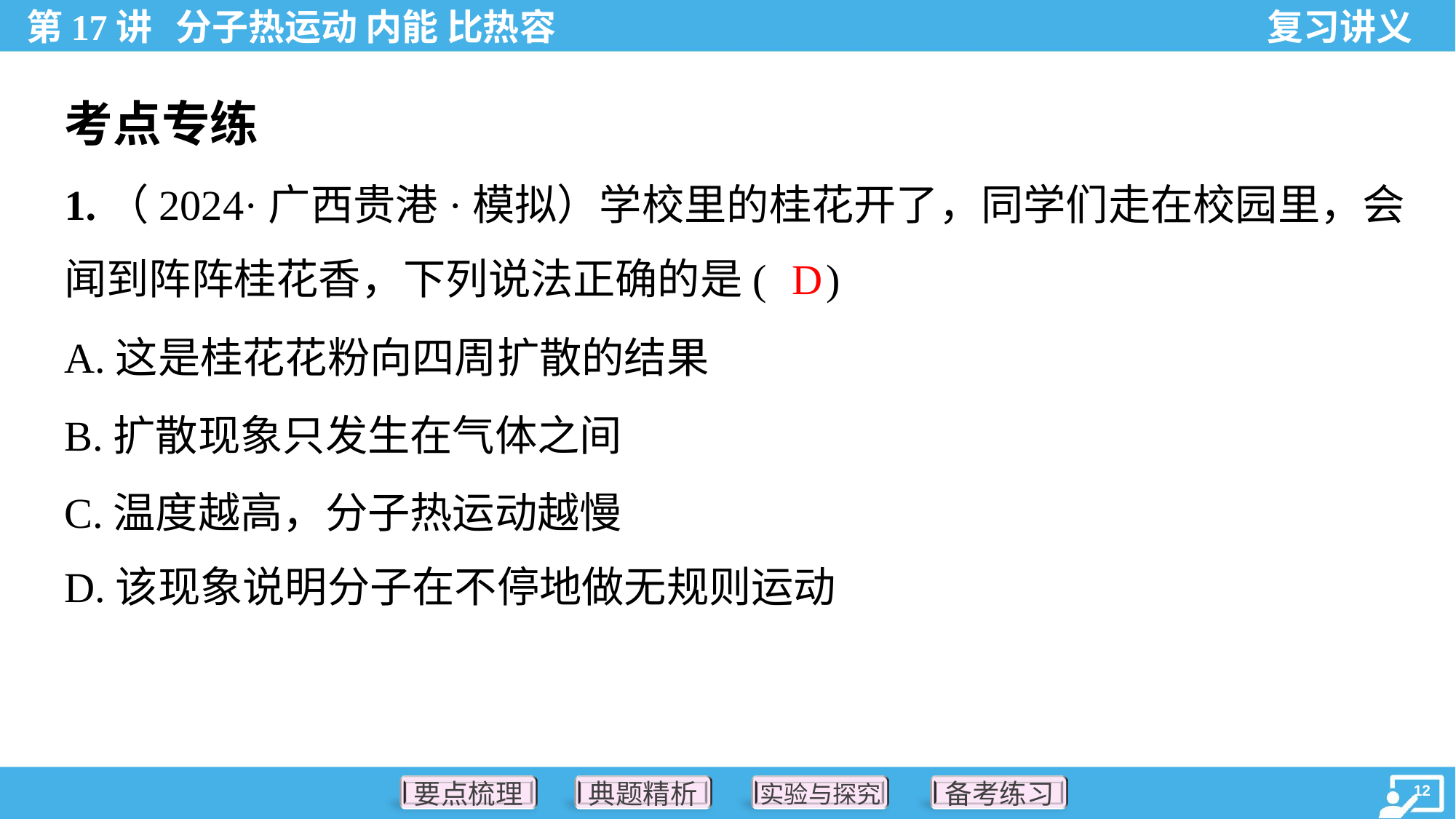

考点专练
1.（2024·广西贵港·模拟）学校里的桂花开了，同学们走在校园里，会
闻到阵阵桂花香，下列说法正确的是(     )
D
A.这是桂花花粉向四周扩散的结果
B.扩散现象只发生在气体之间
C.温度越高，分子热运动越慢
D.该现象说明分子在不停地做无规则运动